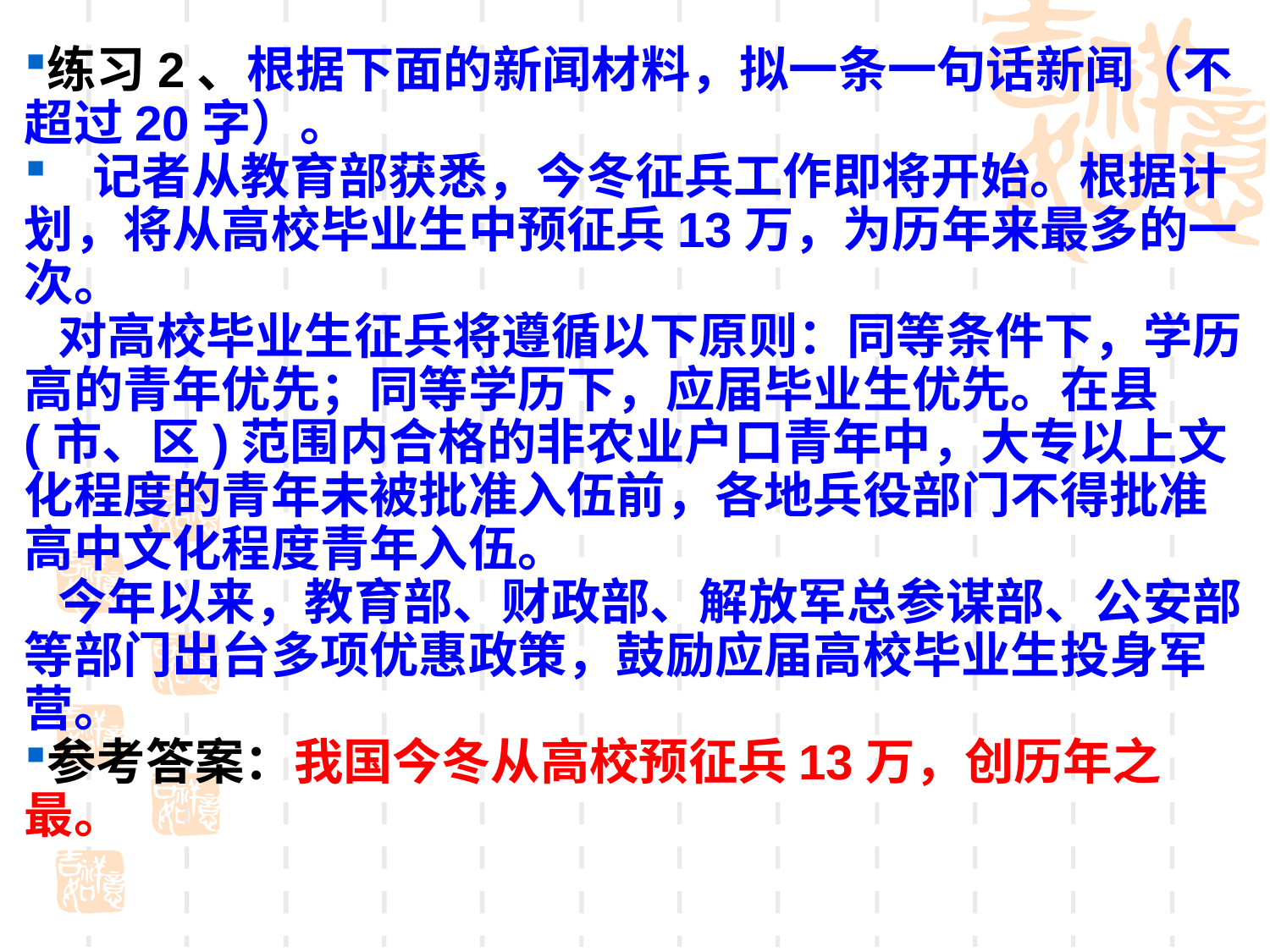

练习2、根据下面的新闻材料，拟一条一句话新闻（不超过20字）。
   记者从教育部获悉，今冬征兵工作即将开始。根据计划，将从高校毕业生中预征兵13万，为历年来最多的一次。
   对高校毕业生征兵将遵循以下原则：同等条件下，学历高的青年优先；同等学历下，应届毕业生优先。在县(市、区)范围内合格的非农业户口青年中，大专以上文化程度的青年未被批准入伍前，各地兵役部门不得批准高中文化程度青年入伍。
   今年以来，教育部、财政部、解放军总参谋部、公安部等部门出台多项优惠政策，鼓励应届高校毕业生投身军营。
参考答案：我国今冬从高校预征兵13万，创历年之最。